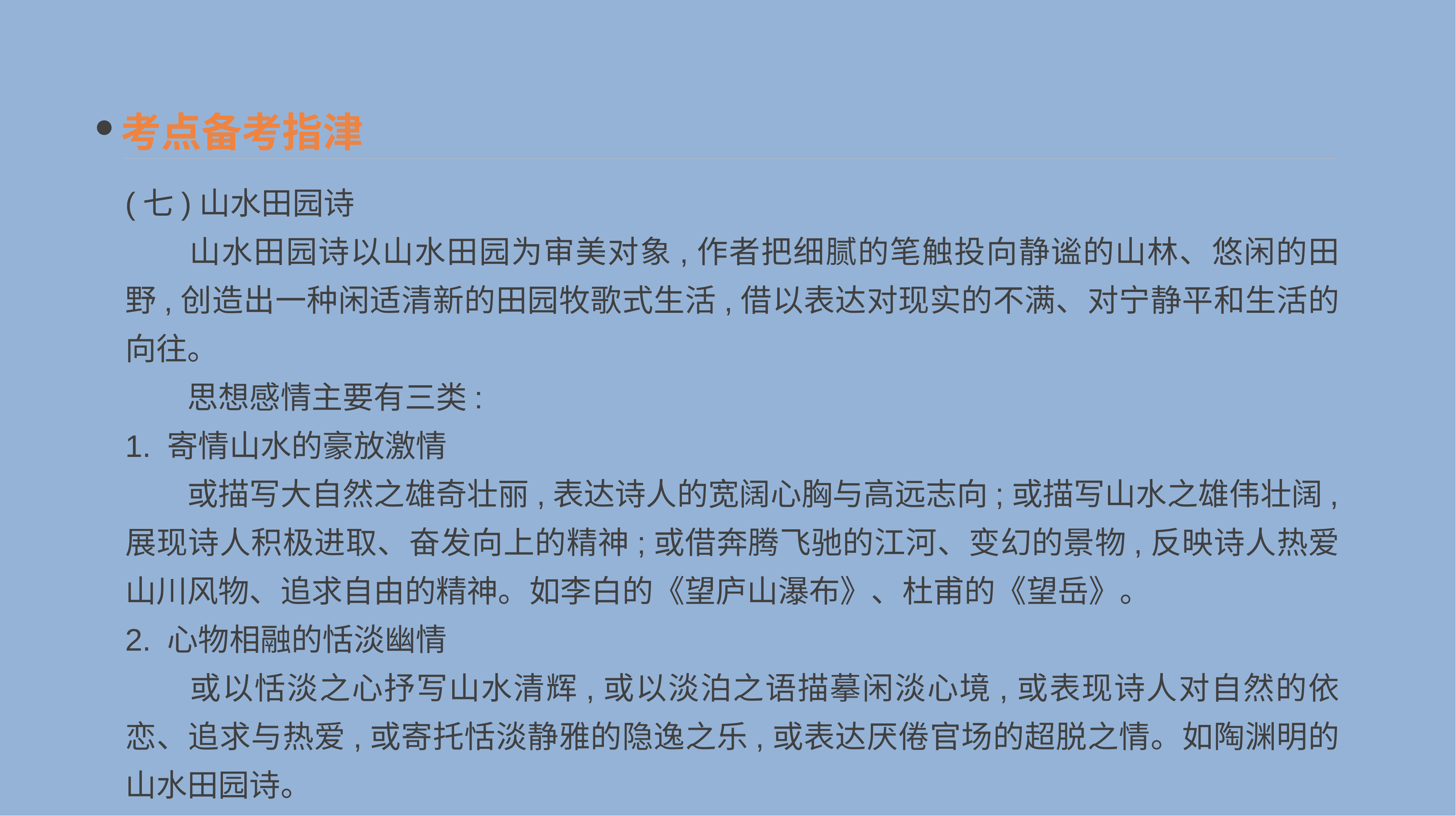

考点备考指津

(七)山水田园诗
　　山水田园诗以山水田园为审美对象,作者把细腻的笔触投向静谧的山林、悠闲的田野,创造出一种闲适清新的田园牧歌式生活,借以表达对现实的不满、对宁静平和生活的向往。
　　思想感情主要有三类:
1. 寄情山水的豪放激情
　　或描写大自然之雄奇壮丽,表达诗人的宽阔心胸与高远志向;或描写山水之雄伟壮阔,展现诗人积极进取、奋发向上的精神;或借奔腾飞驰的江河、变幻的景物,反映诗人热爱山川风物、追求自由的精神。如李白的《望庐山瀑布》、杜甫的《望岳》。
2. 心物相融的恬淡幽情
　　或以恬淡之心抒写山水清辉,或以淡泊之语描摹闲淡心境,或表现诗人对自然的依恋、追求与热爱,或寄托恬淡静雅的隐逸之乐,或表达厌倦官场的超脱之情。如陶渊明的山水田园诗。